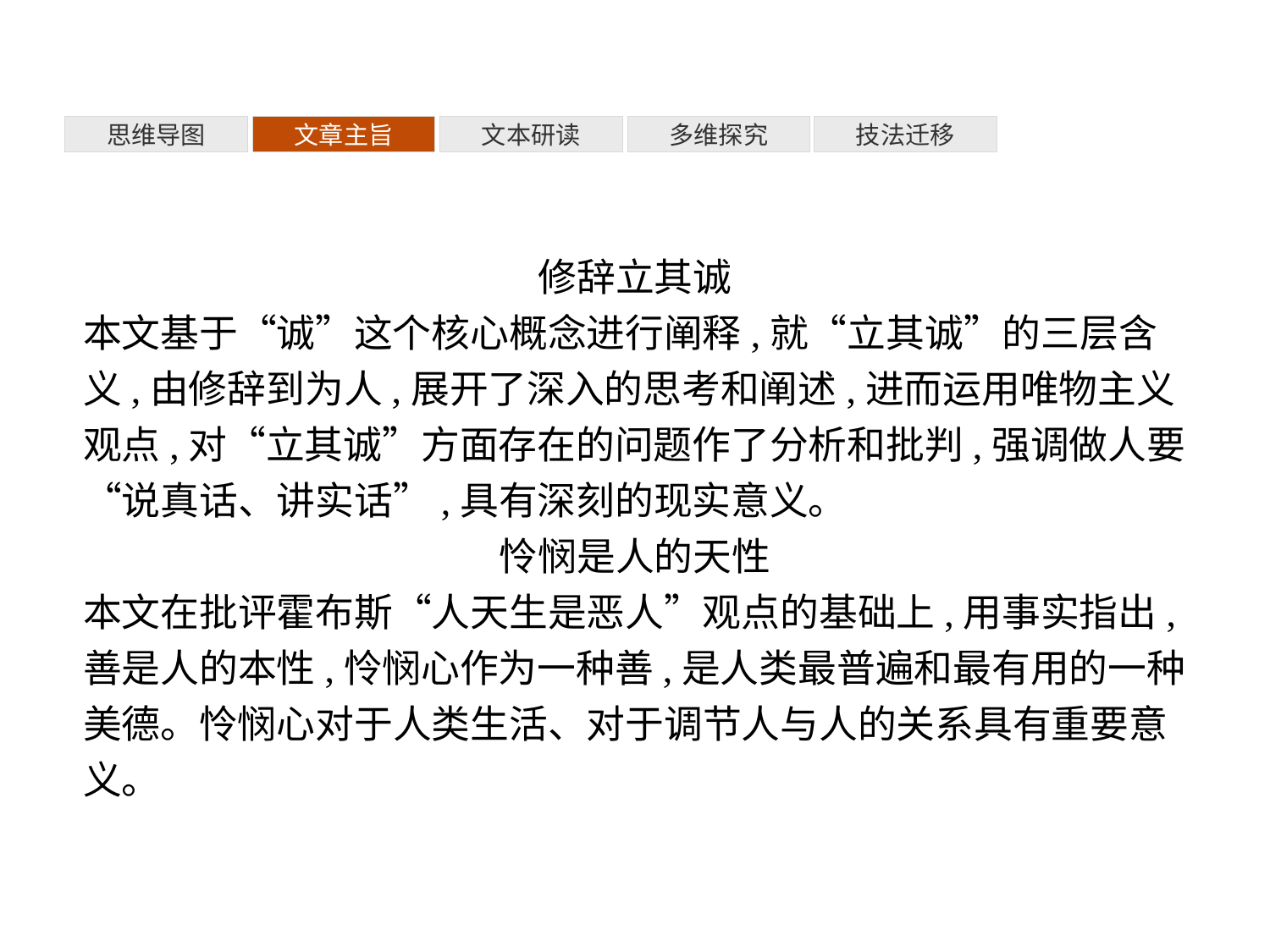

多维探究
思维导图
文章主旨
文本研读
技法迁移
修辞立其诚
本文基于“诚”这个核心概念进行阐释,就“立其诚”的三层含义,由修辞到为人,展开了深入的思考和阐述,进而运用唯物主义观点,对“立其诚”方面存在的问题作了分析和批判,强调做人要“说真话、讲实话”,具有深刻的现实意义。
怜悯是人的天性
本文在批评霍布斯“人天生是恶人”观点的基础上,用事实指出,善是人的本性,怜悯心作为一种善,是人类最普遍和最有用的一种美德。怜悯心对于人类生活、对于调节人与人的关系具有重要意义。